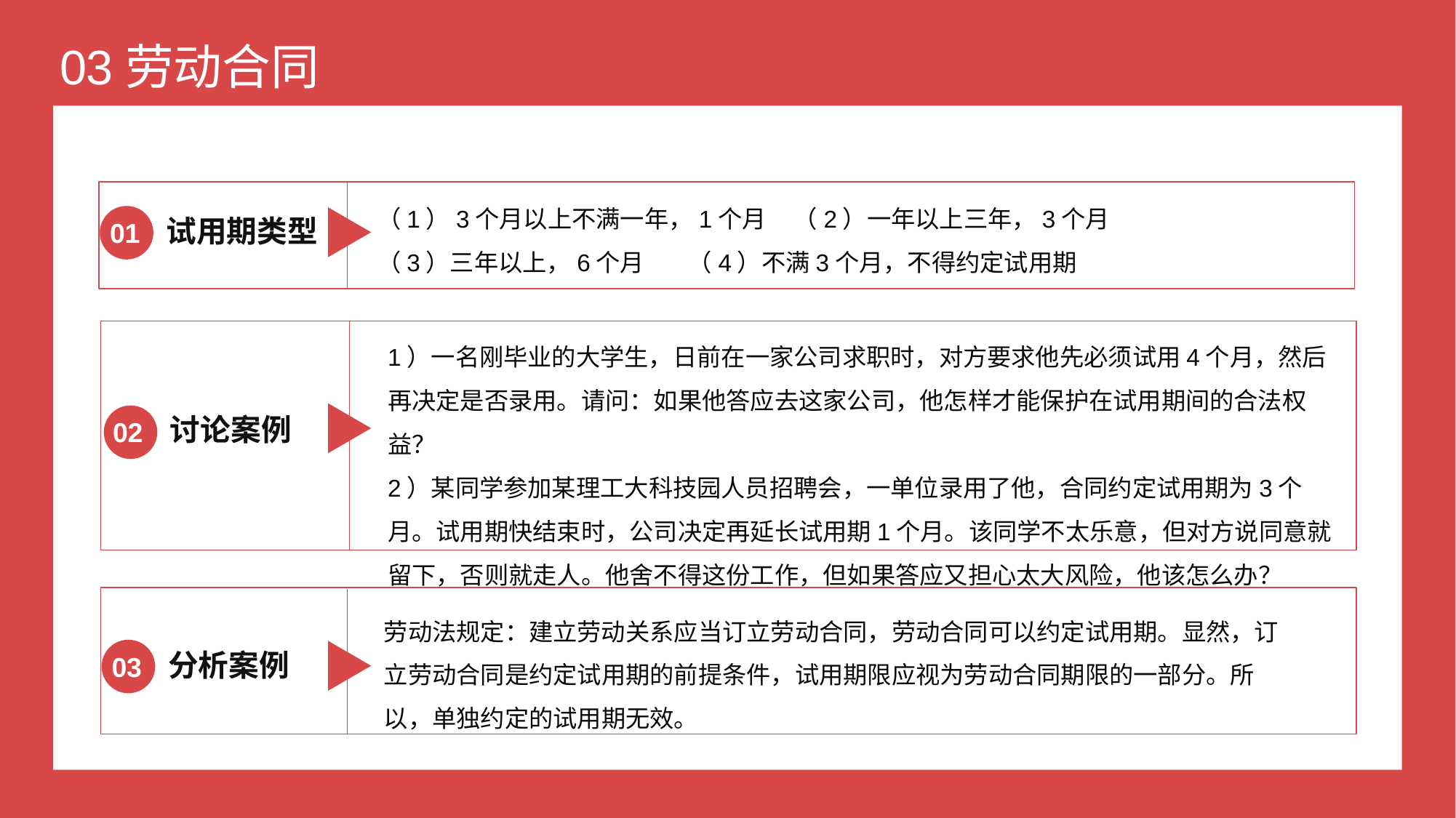

（1）3个月以上不满一年，1个月     （2）一年以上三年，3个月
（3）三年以上，6个月        （4）不满3个月，不得约定试用期
试用期类型

01

1）一名刚毕业的大学生，日前在一家公司求职时，对方要求他先必须试用4个月，然后再决定是否录用。请问：如果他答应去这家公司，他怎样才能保护在试用期间的合法权益？
2）某同学参加某理工大科技园人员招聘会，一单位录用了他，合同约定试用期为3个月。试用期快结束时，公司决定再延长试用期1个月。该同学不太乐意，但对方说同意就留下，否则就走人。他舍不得这份工作，但如果答应又担心太大风险，他该怎么办？
讨论案例

02

劳动法规定：建立劳动关系应当订立劳动合同，劳动合同可以约定试用期。显然，订立劳动合同是约定试用期的前提条件，试用期限应视为劳动合同期限的一部分。所以，单独约定的试用期无效。
分析案例

03